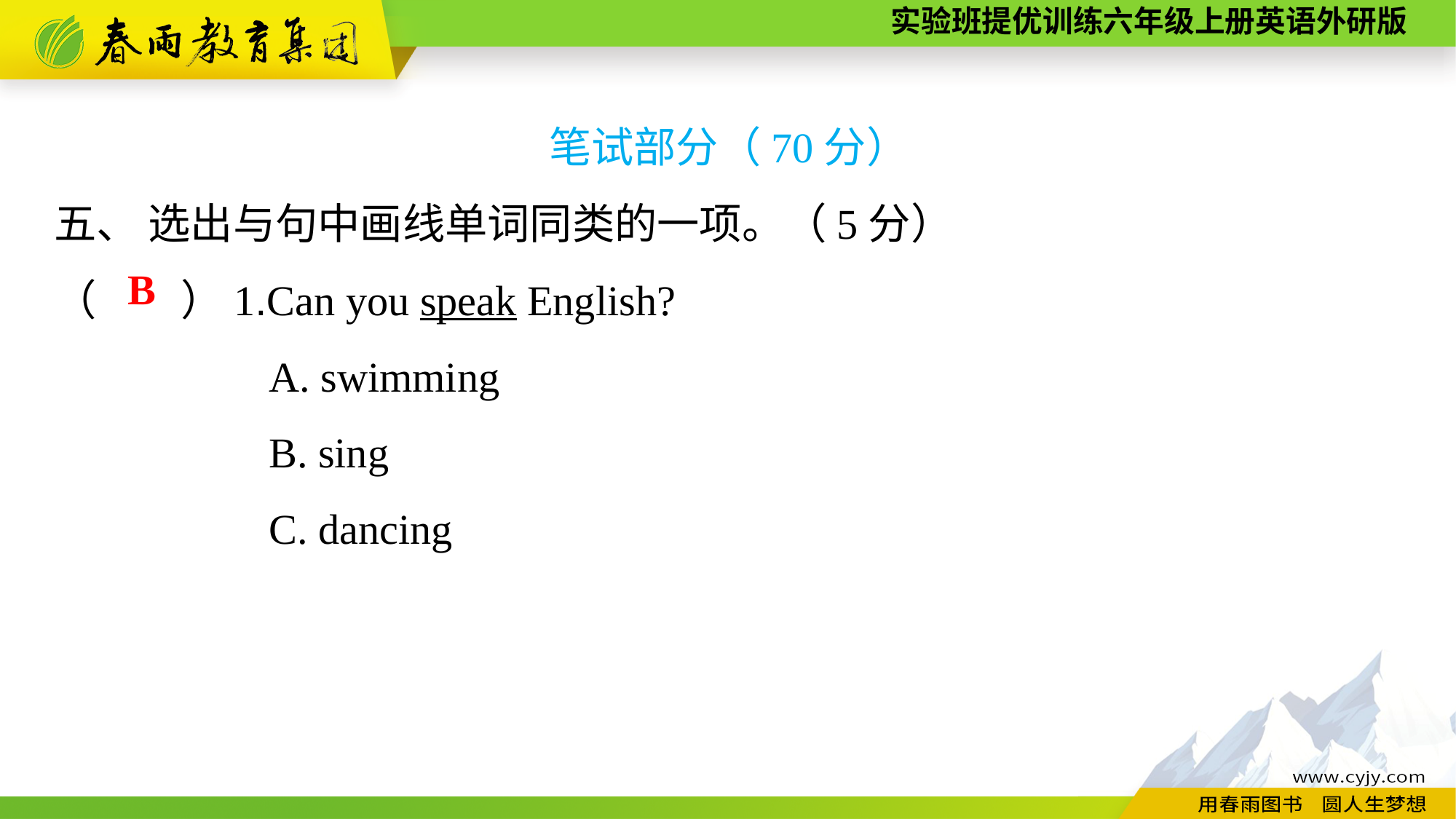

笔试部分（70分）
五、 选出与句中画线单词同类的一项。（5分）
（　　）1.Can you speak English?
A. swimming
B. sing
C. dancing
B